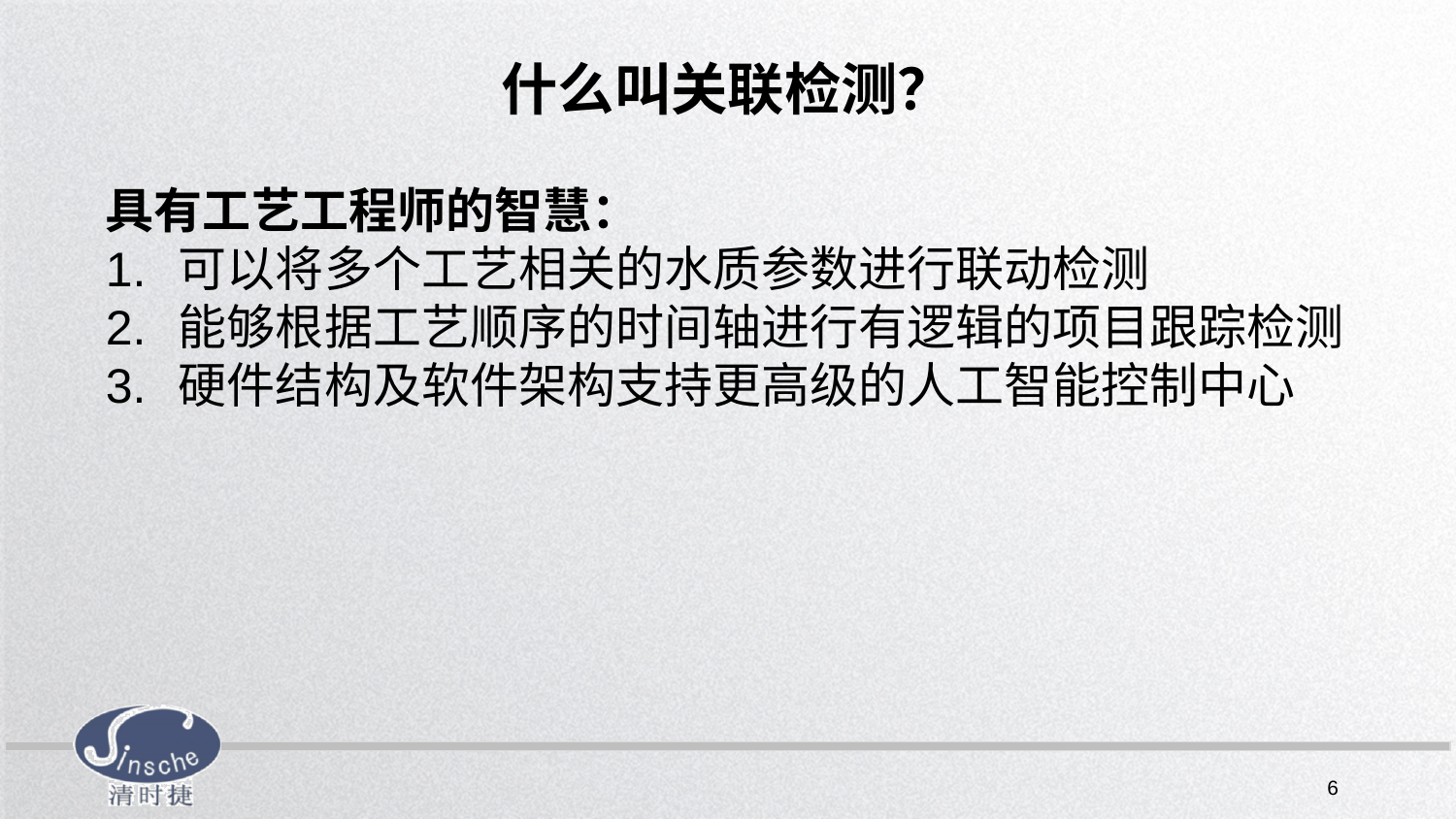

# 什么叫关联检测？
具有工艺工程师的智慧：
可以将多个工艺相关的水质参数进行联动检测
能够根据工艺顺序的时间轴进行有逻辑的项目跟踪检测
硬件结构及软件架构支持更高级的人工智能控制中心